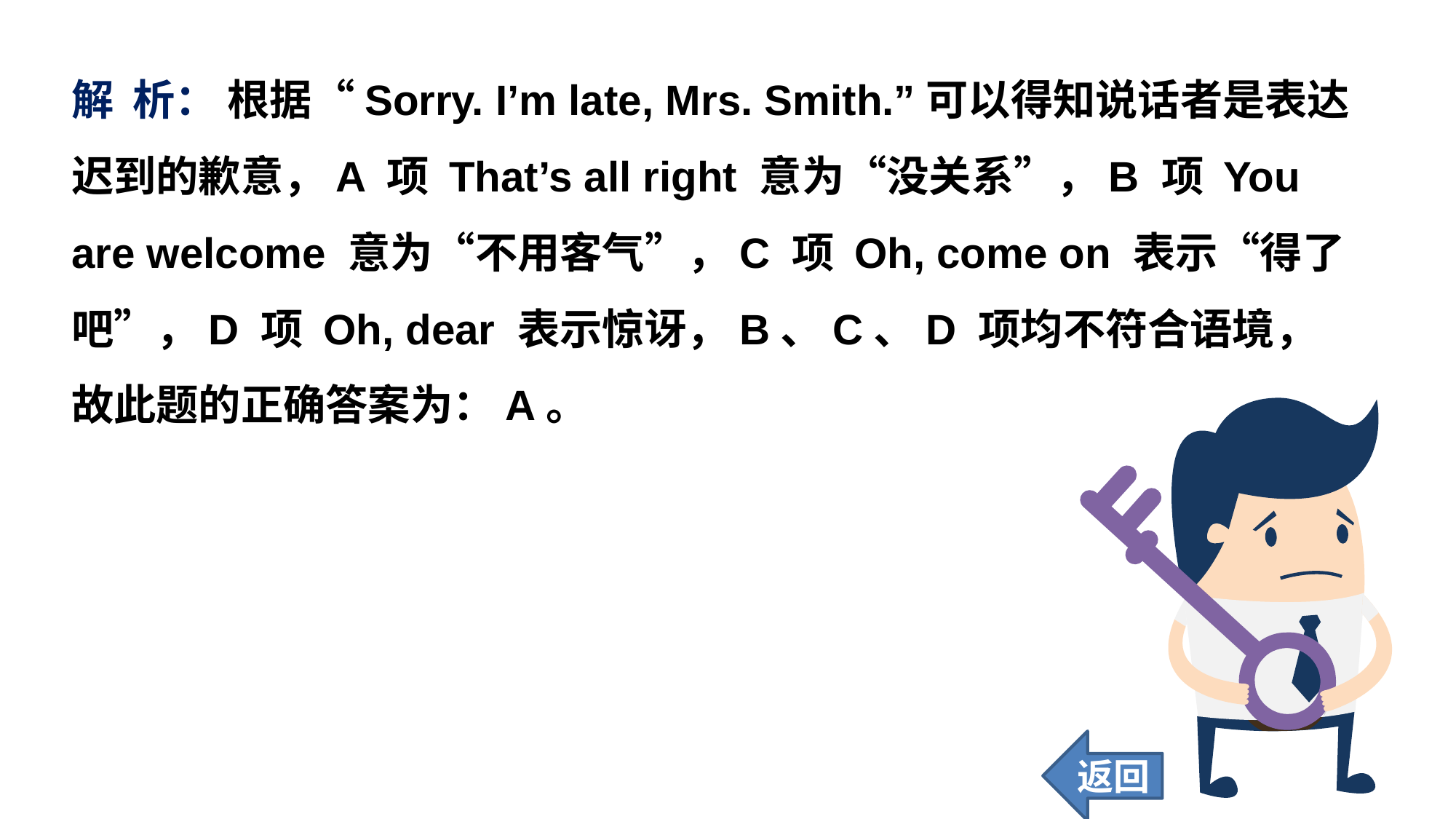

解  析： 根据“Sorry. I’m late, Mrs. Smith.”可以得知说话者是表达迟到的歉意，A 项 That’s all right 意为“没关系”，B 项 You are welcome 意为“不用客气”，C 项 Oh, come on 表示“得了吧”，D 项 Oh, dear 表示惊讶，B、C、D 项均不符合语境，故此题的正确答案为：A。

返回
96